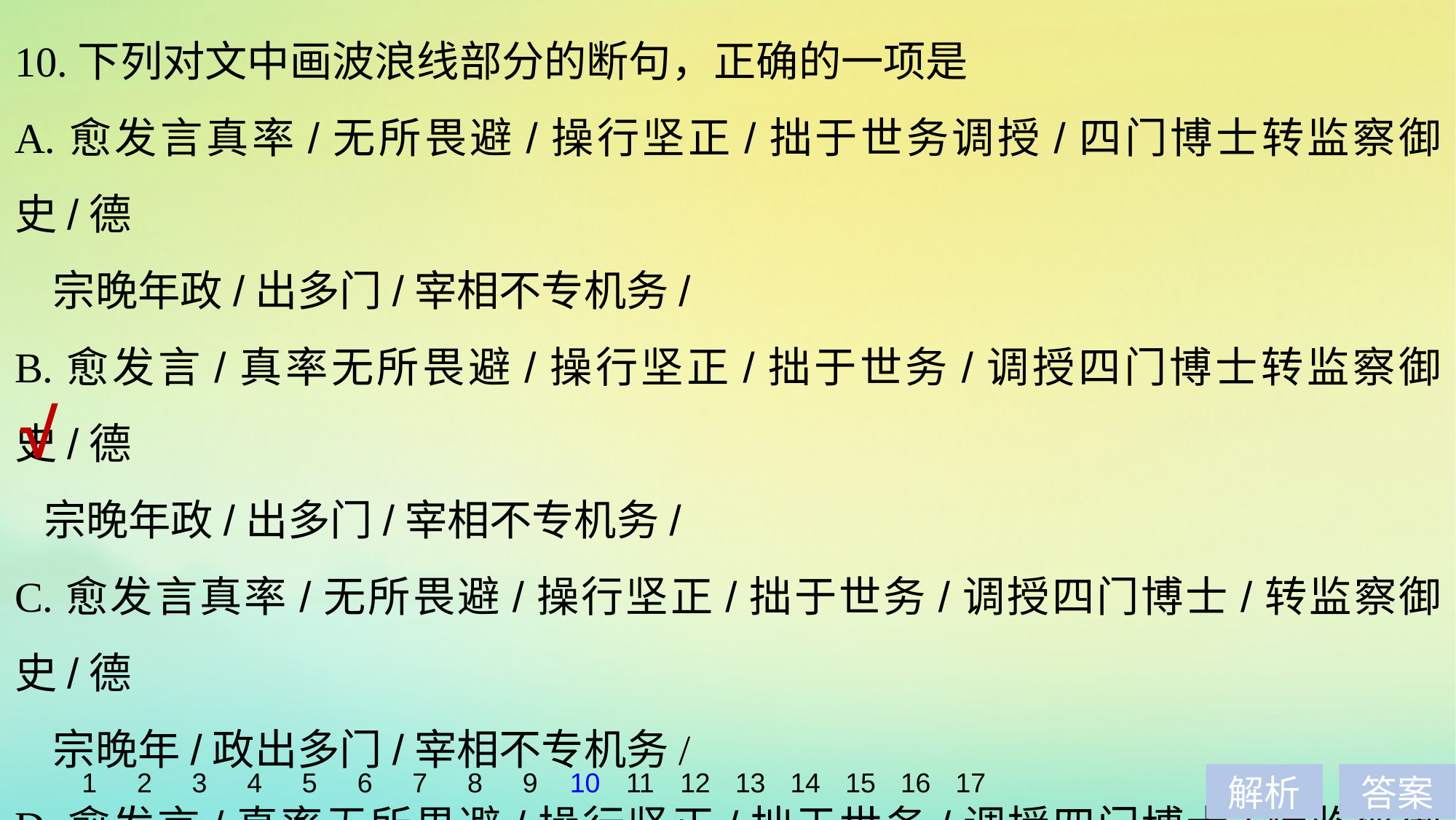

10.下列对文中画波浪线部分的断句，正确的一项是
A.愈发言真率/无所畏避/操行坚正/拙于世务调授/四门博士转监察御史/德
   宗晚年政/出多门/宰相不专机务/
B.愈发言/真率无所畏避/操行坚正/拙于世务/调授四门博士转监察御史/德
  宗晚年政/出多门/宰相不专机务/
C.愈发言真率/无所畏避/操行坚正/拙于世务/调授四门博士/转监察御史/德
   宗晚年/政出多门/宰相不专机务/
D.愈发言/真率无所畏避/操行坚正/拙于世务/调授四门博士/转监察御史/德
   宗晚年/政出多门/宰相不专机务/
√
1
2
3
4
5
6
7
8
9
10
11
12
13
14
15
16
17
解析
答案